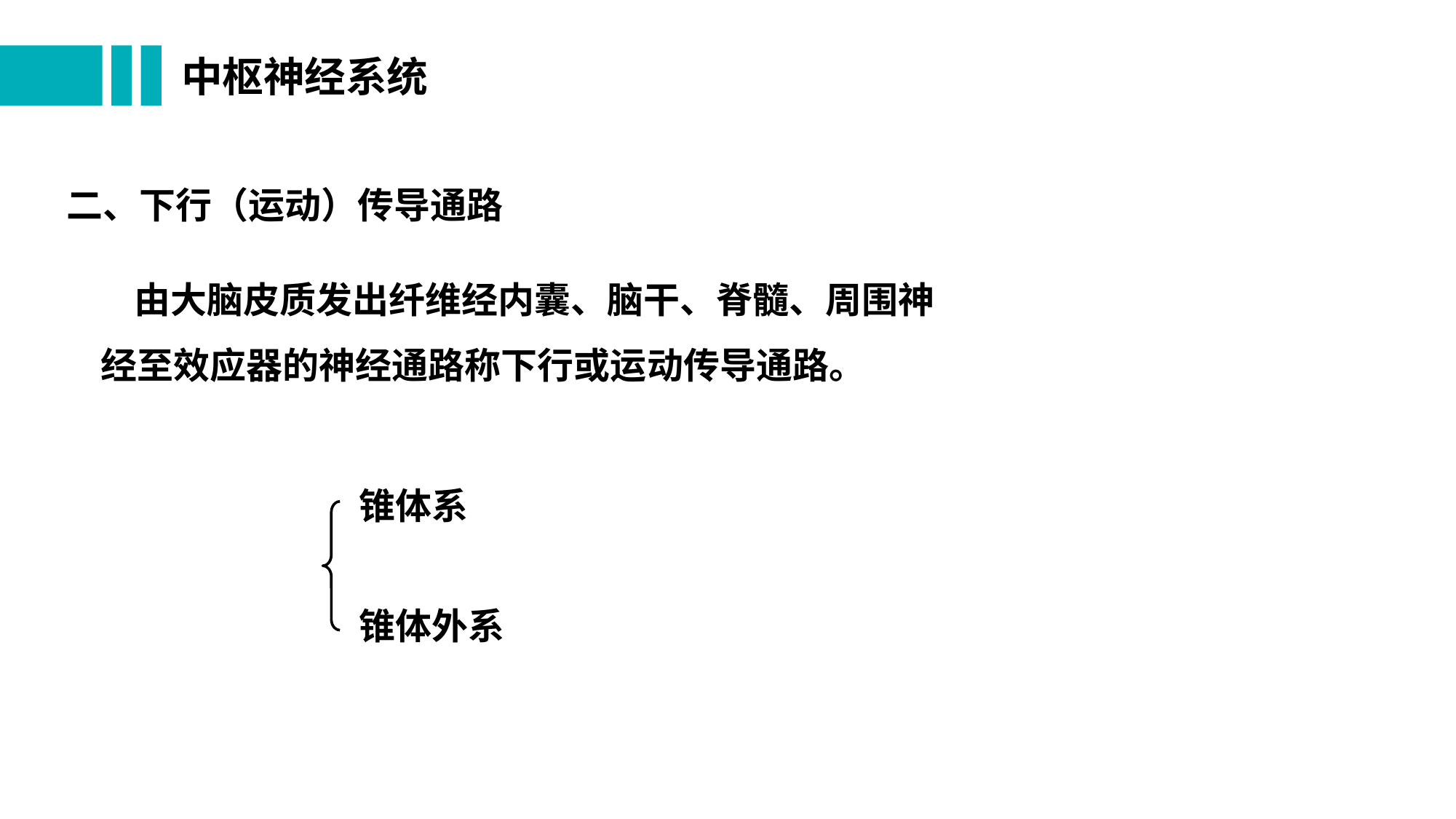

# 中枢神经系统

二、下行（运动）传导通路
   由大脑皮质发出纤维经内囊、脑干、脊髓、周围神经至效应器的神经通路称下行或运动传导通路。
锥体系

锥体外系